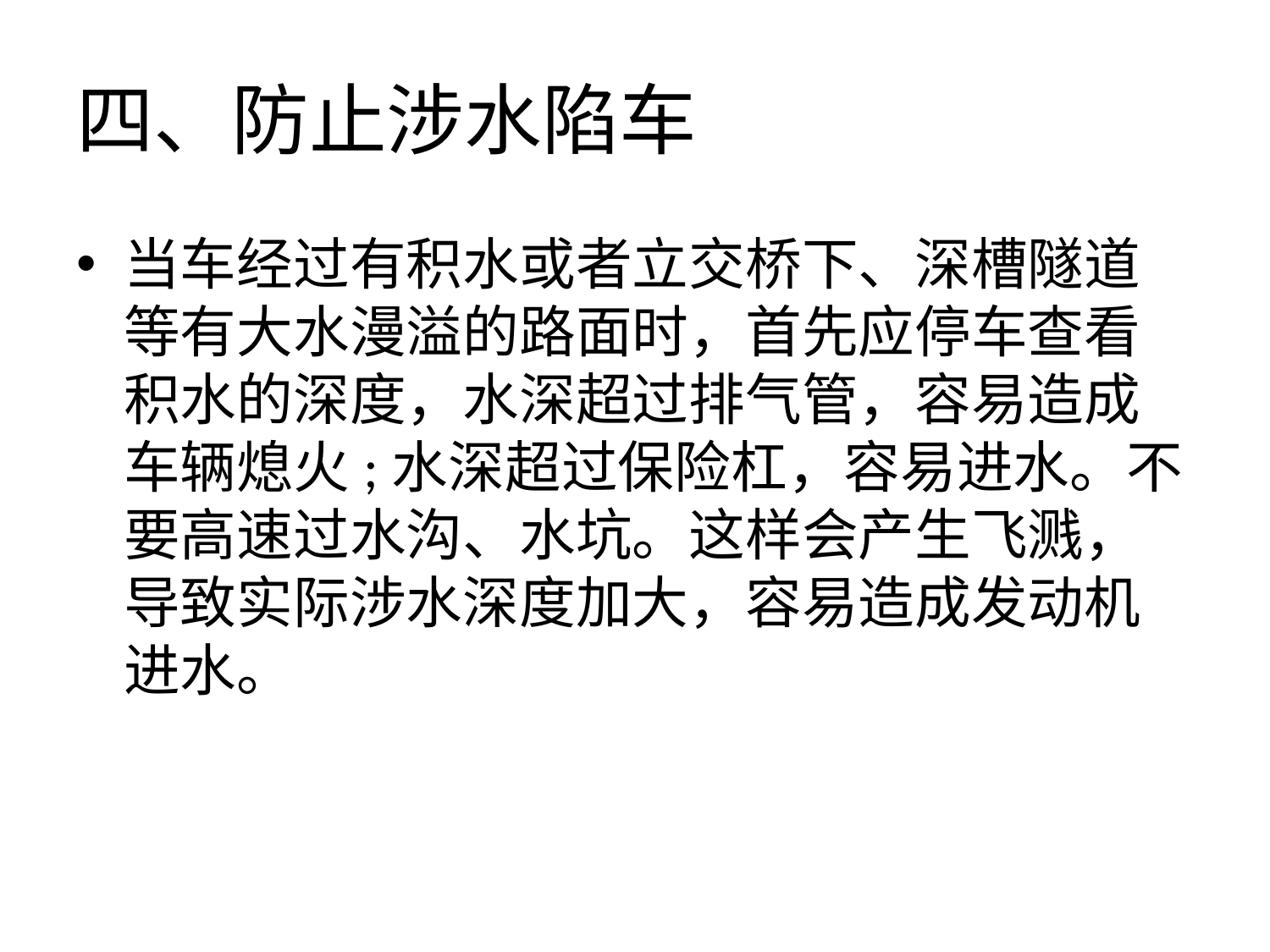

# 四、防止涉水陷车
当车经过有积水或者立交桥下、深槽隧道等有大水漫溢的路面时，首先应停车查看积水的深度，水深超过排气管，容易造成车辆熄火;水深超过保险杠，容易进水。不要高速过水沟、水坑。这样会产生飞溅，导致实际涉水深度加大，容易造成发动机进水。